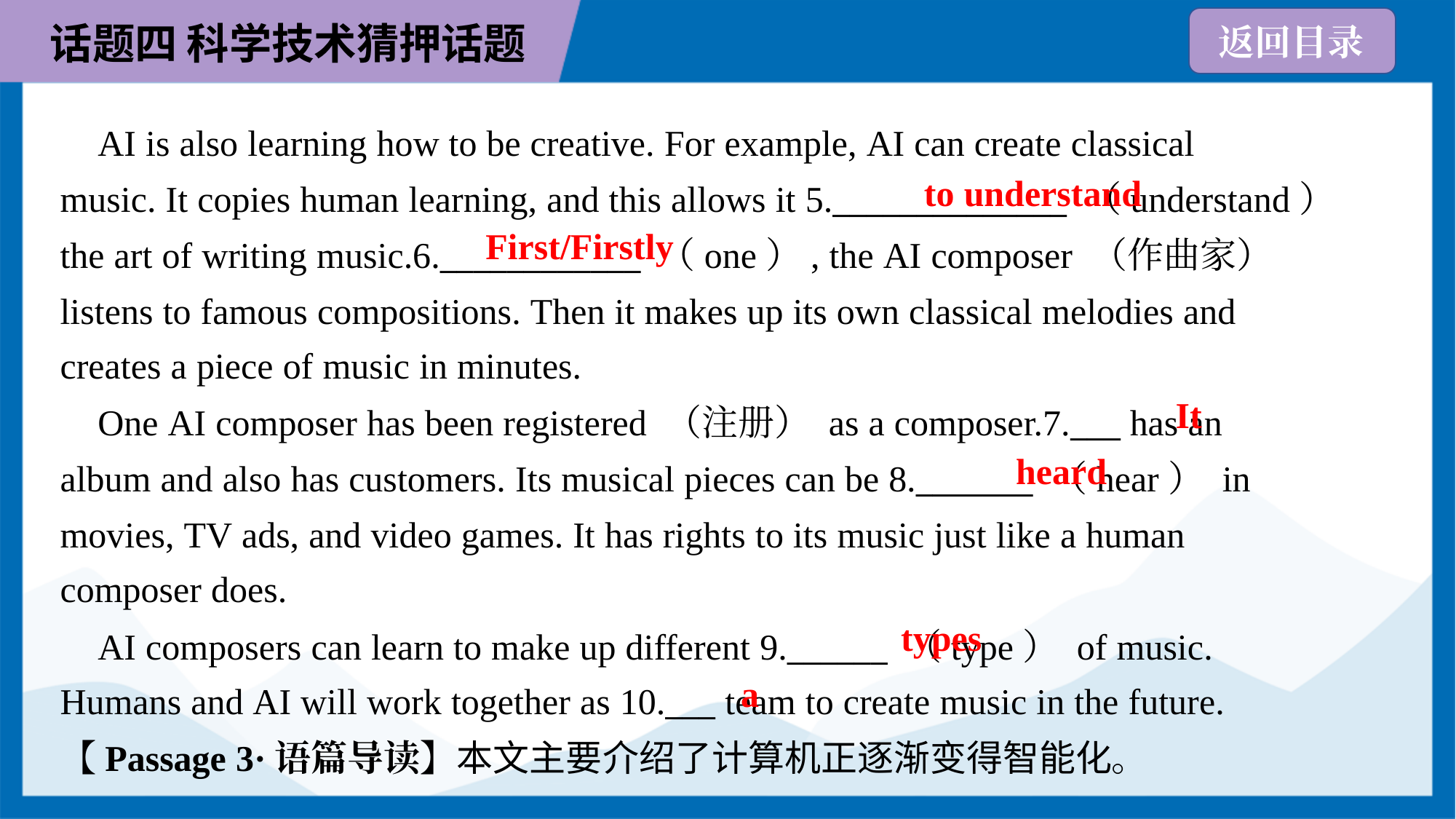

AI is also learning how to be creative. For example, AI can create classical
music. It copies human learning, and this allows it 5.______________ （understand）
the art of writing music.6.____________ （one）, the AI composer （作曲家）
listens to famous compositions. Then it makes up its own classical melodies and
creates a piece of music in minutes.
to understand
First/Firstly
It
    One AI composer has been registered （注册） as a composer.7.___ has an
album and also has customers. Its musical pieces can be 8._______ （hear） in
movies, TV ads, and video games. It has rights to its music just like a human
composer does.
heard
types
    AI composers can learn to make up different 9.______ （type） of music.
Humans and AI will work together as 10.___ team to create music in the future.
a
【Passage 3·语篇导读】本文主要介绍了计算机正逐渐变得智能化。